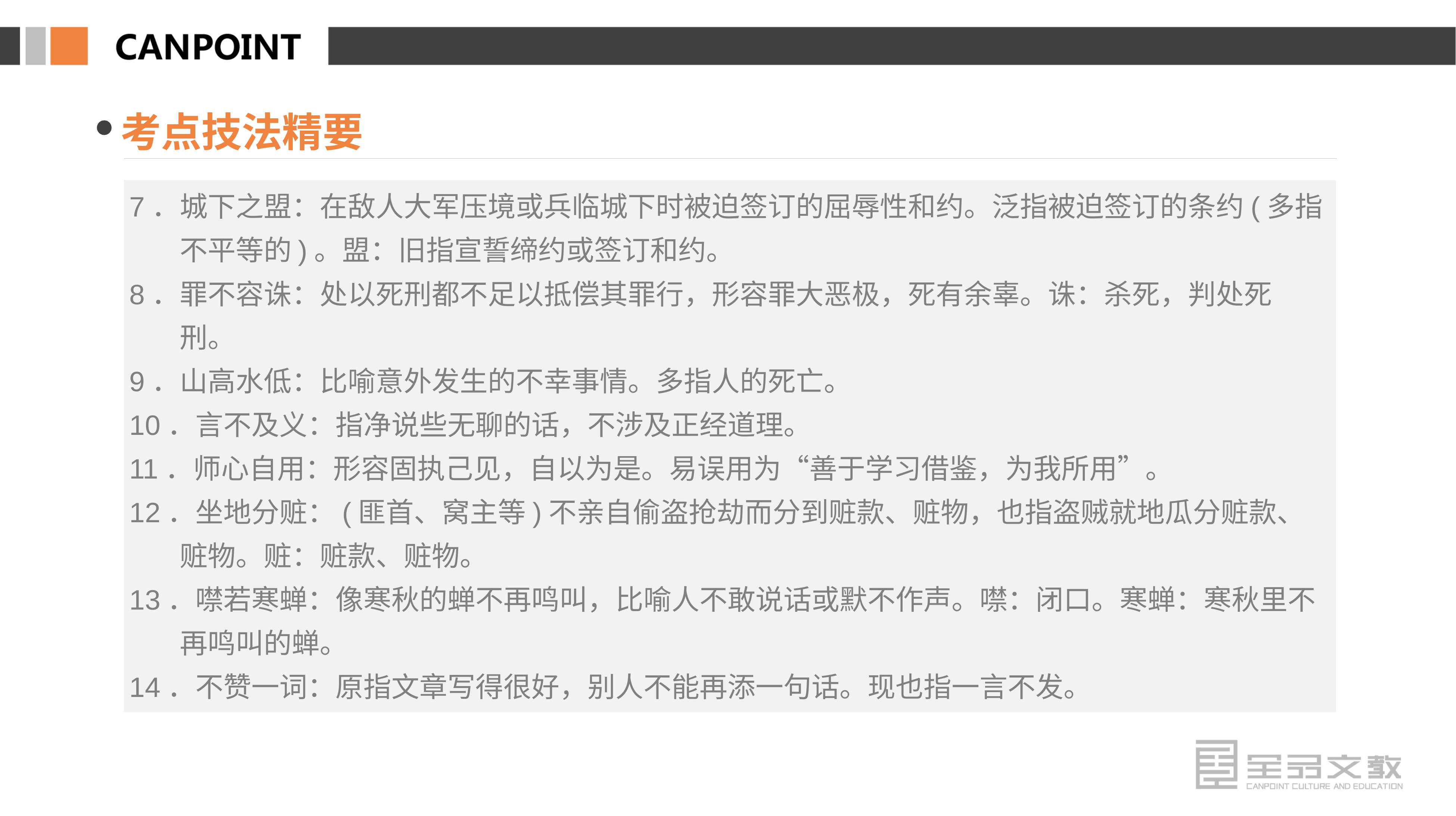

考点技法精要

7．城下之盟：在敌人大军压境或兵临城下时被迫签订的屈辱性和约。泛指被迫签订的条约(多指不平等的)。盟：旧指宣誓缔约或签订和约。
8．罪不容诛：处以死刑都不足以抵偿其罪行，形容罪大恶极，死有余辜。诛：杀死，判处死刑。
9．山高水低：比喻意外发生的不幸事情。多指人的死亡。
10．言不及义：指净说些无聊的话，不涉及正经道理。
11．师心自用：形容固执己见，自以为是。易误用为“善于学习借鉴，为我所用”。
12．坐地分赃：(匪首、窝主等)不亲自偷盗抢劫而分到赃款、赃物，也指盗贼就地瓜分赃款、赃物。赃：赃款、赃物。
13．噤若寒蝉：像寒秋的蝉不再鸣叫，比喻人不敢说话或默不作声。噤：闭口。寒蝉：寒秋里不再鸣叫的蝉。
14．不赞一词：原指文章写得很好，别人不能再添一句话。现也指一言不发。